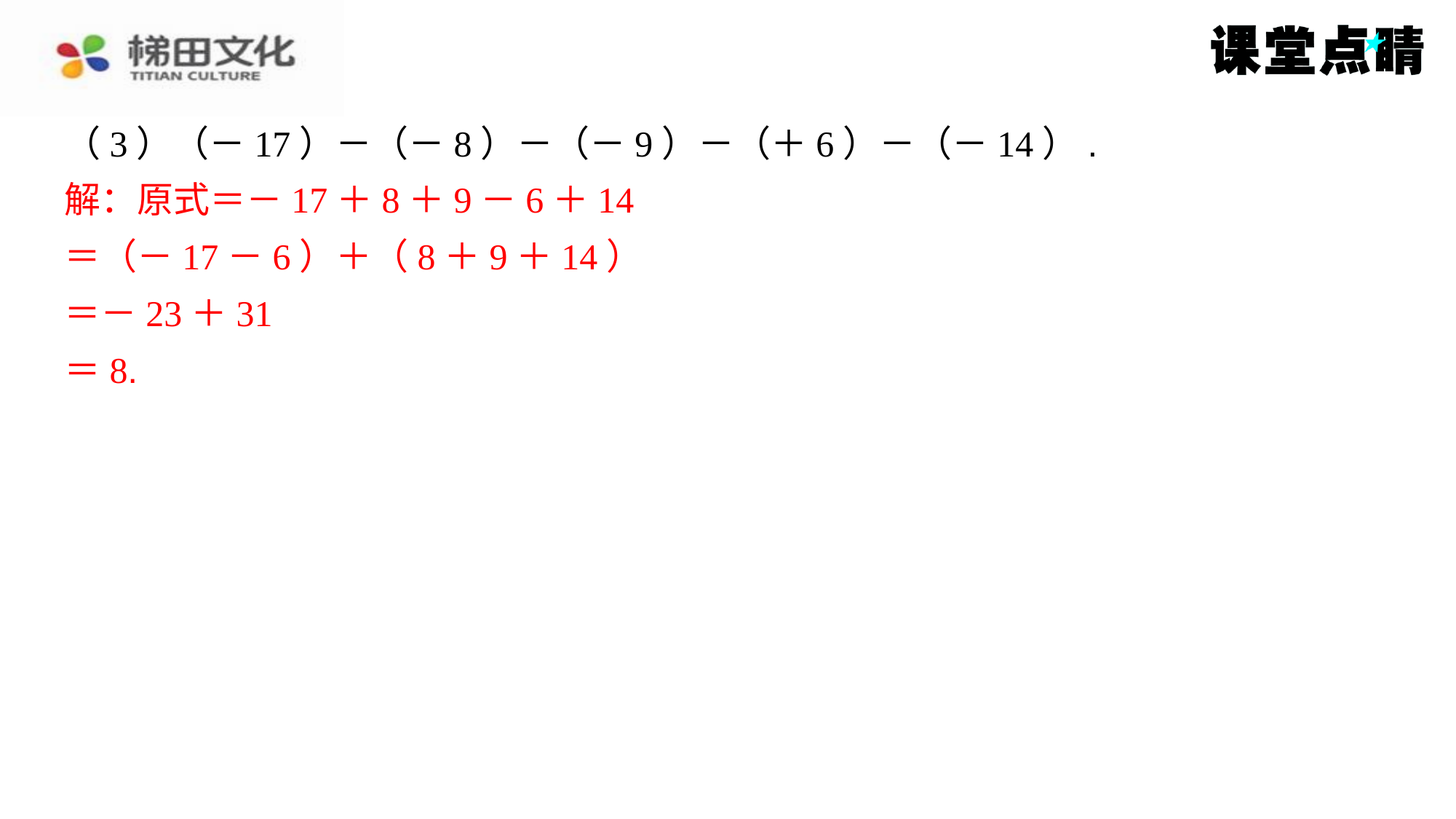

（3）（－17）－（－8）－（－9）－（＋6）－（－14）.
解：原式＝－17＋8＋9－6＋14
＝（－17－6）＋（8＋9＋14）
＝－23＋31
＝8.
解：原式＝－17＋8＋9－6＋14
＝（－17－6）＋（8＋9＋14）
＝－23＋31
＝8.